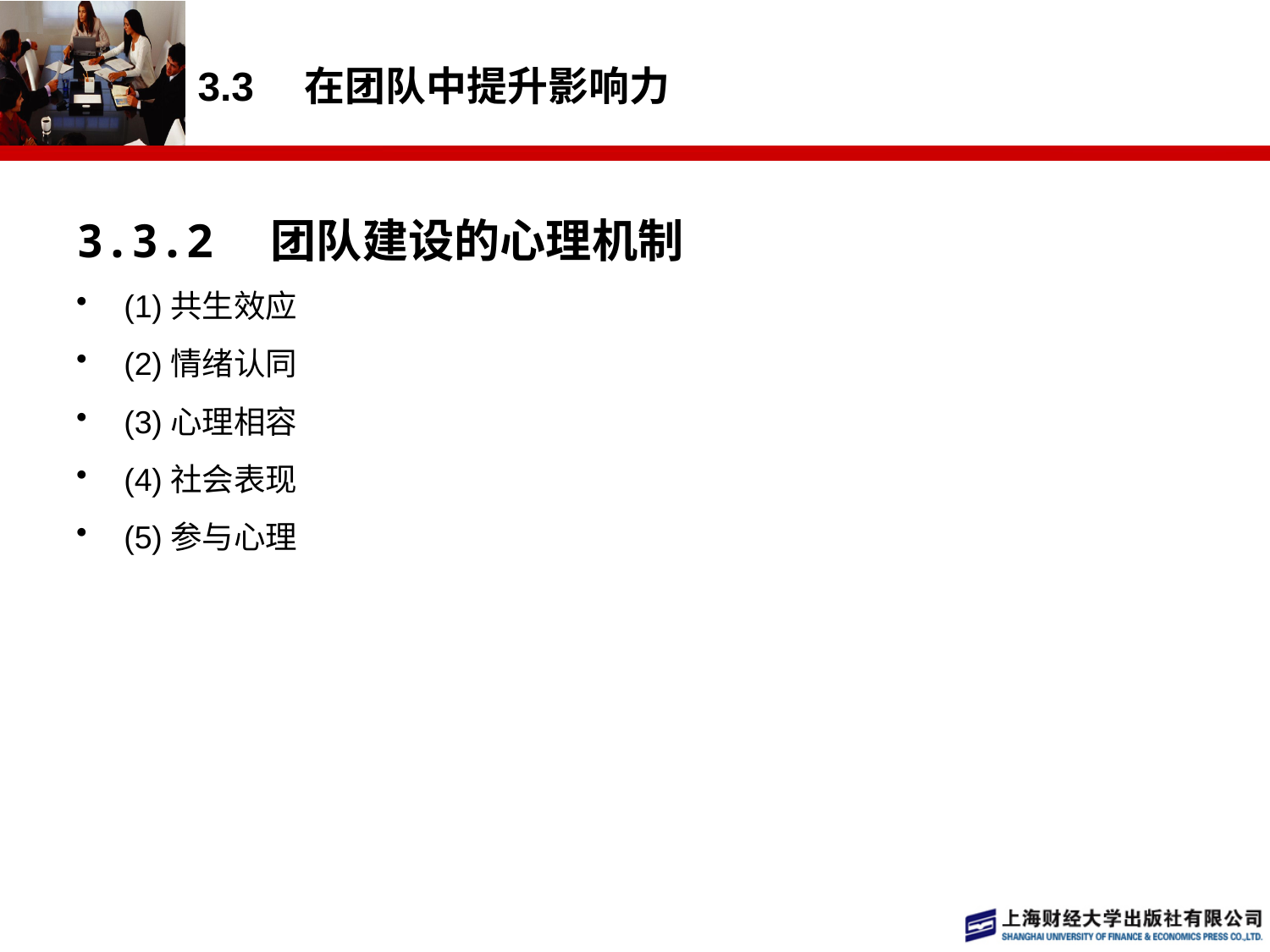

# 3.3　在团队中提升影响力
3.3.2　团队建设的心理机制
(1)共生效应
(2)情绪认同
(3)心理相容
(4)社会表现
(5)参与心理